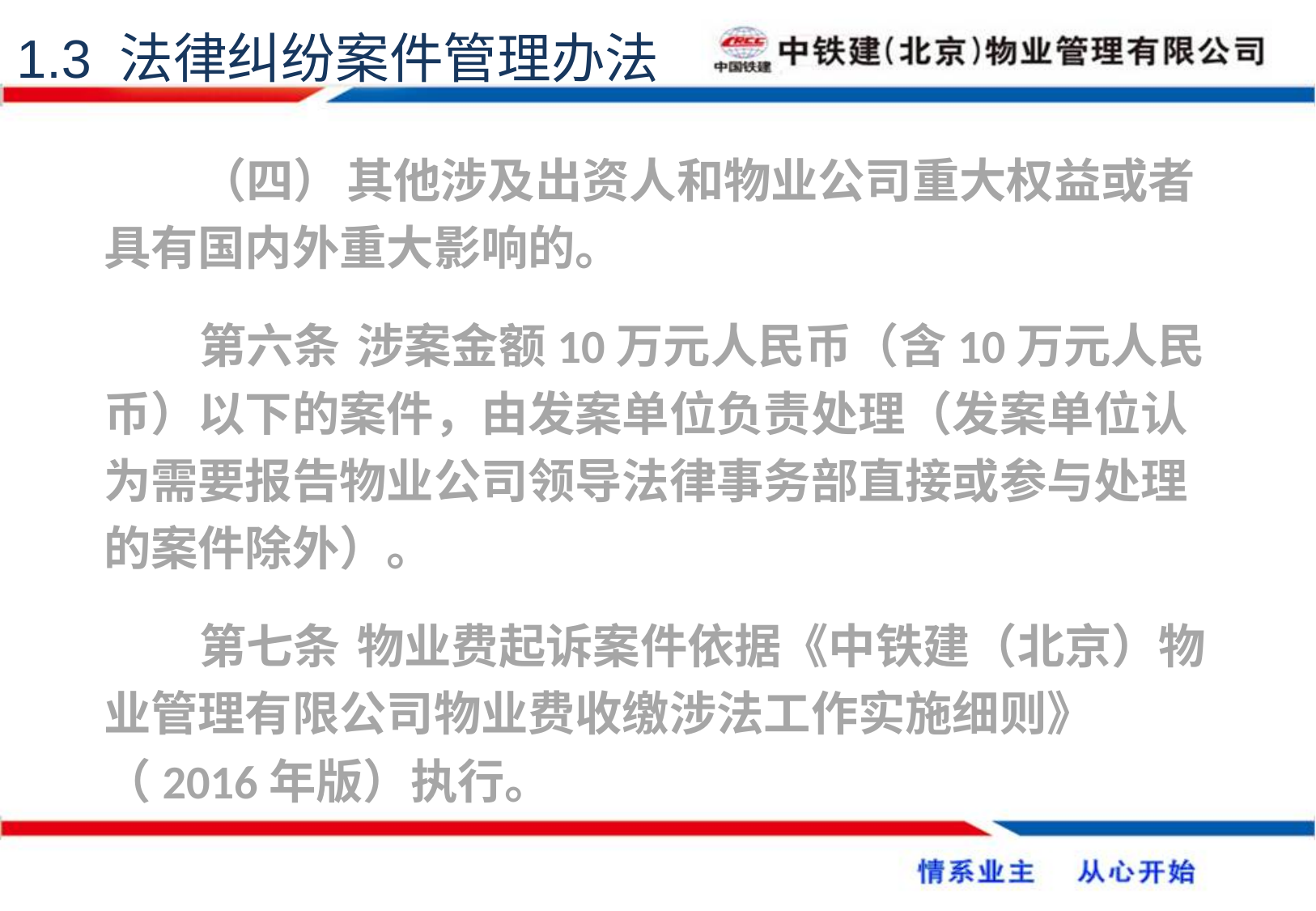

1.3 法律纠纷案件管理办法
（四）	其他涉及出资人和物业公司重大权益或者具有国内外重大影响的。
第六条	 涉案金额10万元人民币（含10万元人民币）以下的案件，由发案单位负责处理（发案单位认为需要报告物业公司领导法律事务部直接或参与处理的案件除外）。
第七条	 物业费起诉案件依据《中铁建（北京）物业管理有限公司物业费收缴涉法工作实施细则》（2016年版）执行。

39